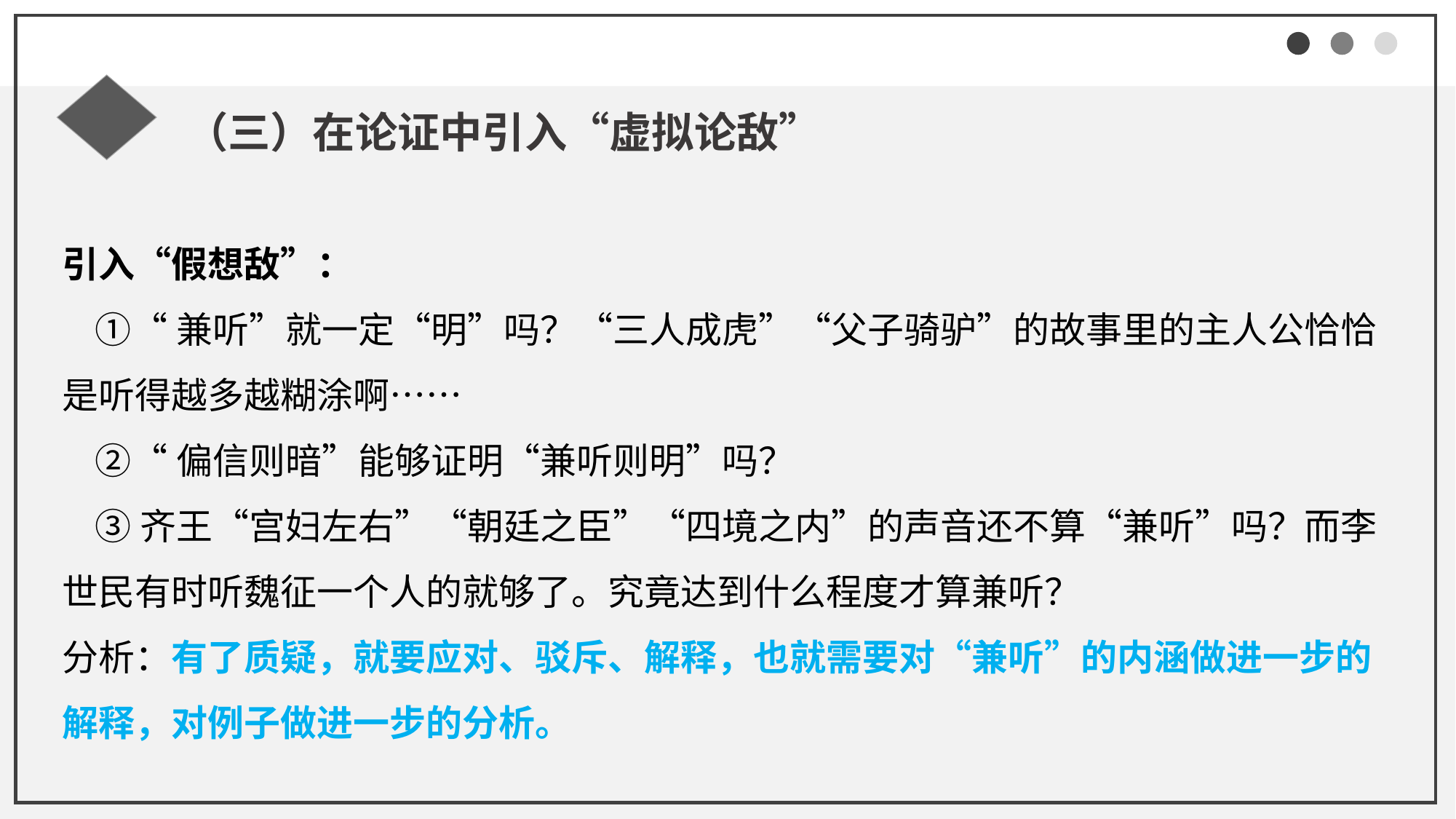

（三）在论证中引入“虚拟论敌”
引入“假想敌”：
    ①“兼听”就一定“明”吗？“三人成虎”“父子骑驴”的故事里的主人公恰恰是听得越多越糊涂啊……
    ②“偏信则暗”能够证明“兼听则明”吗？
    ③齐王“宫妇左右”“朝廷之臣”“四境之内”的声音还不算“兼听”吗？而李世民有时听魏征一个人的就够了。究竟达到什么程度才算兼听？
分析：有了质疑，就要应对、驳斥、解释，也就需要对“兼听”的内涵做进一步的解释，对例子做进一步的分析。